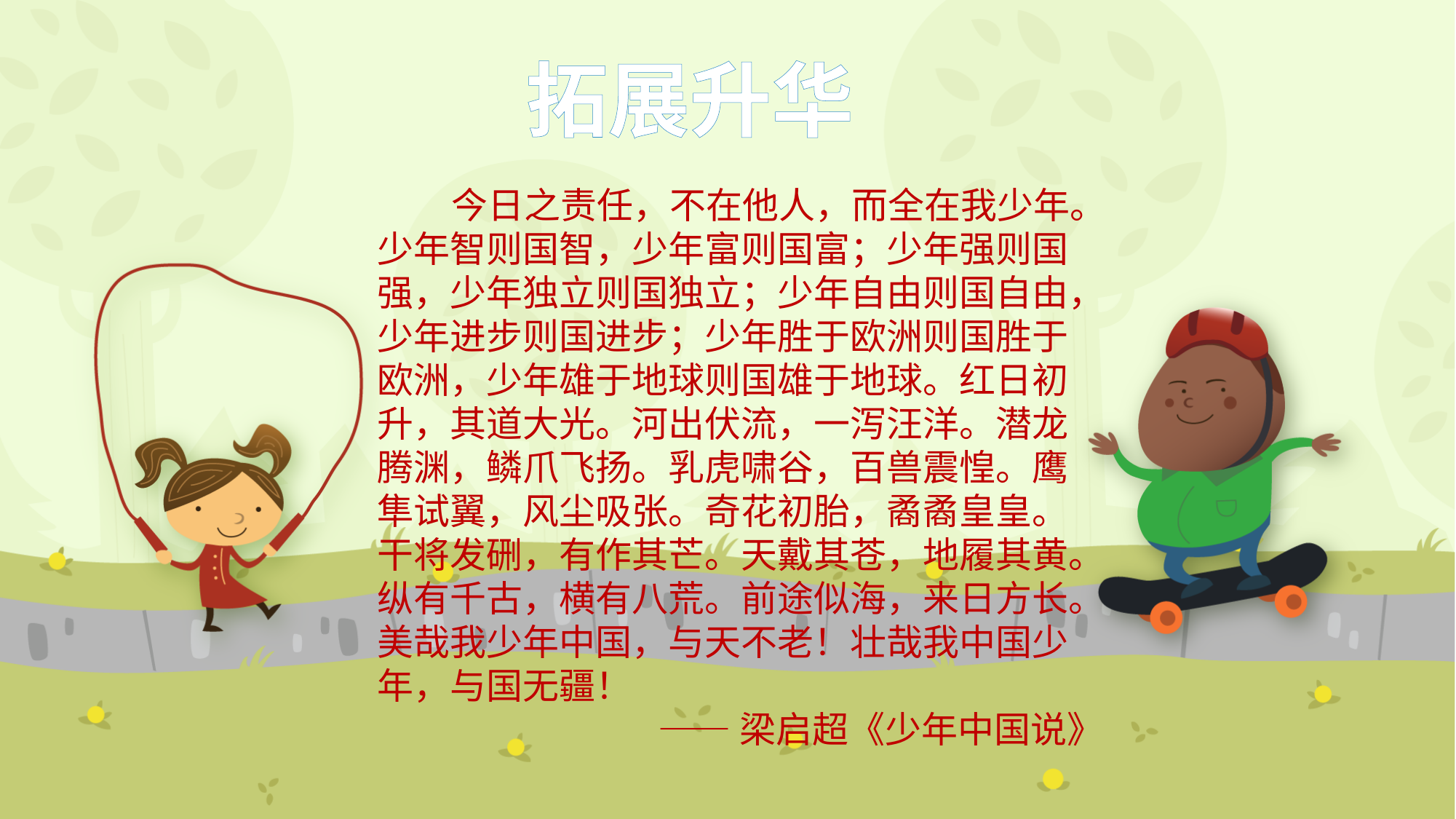

拓展升华
        今日之责任，不在他人，而全在我少年。少年智则国智，少年富则国富；少年强则国强，少年独立则国独立；少年自由则国自由，少年进步则国进步；少年胜于欧洲则国胜于欧洲，少年雄于地球则国雄于地球。红日初升，其道大光。河出伏流，一泻汪洋。潜龙腾渊，鳞爪飞扬。乳虎啸谷，百兽震惶。鹰隼试翼，风尘吸张。奇花初胎，矞矞皇皇。干将发硎，有作其芒。天戴其苍，地履其黄。纵有千古，横有八荒。前途似海，来日方长。美哉我少年中国，与天不老！壮哉我中国少年，与国无疆！
——梁启超《少年中国说》